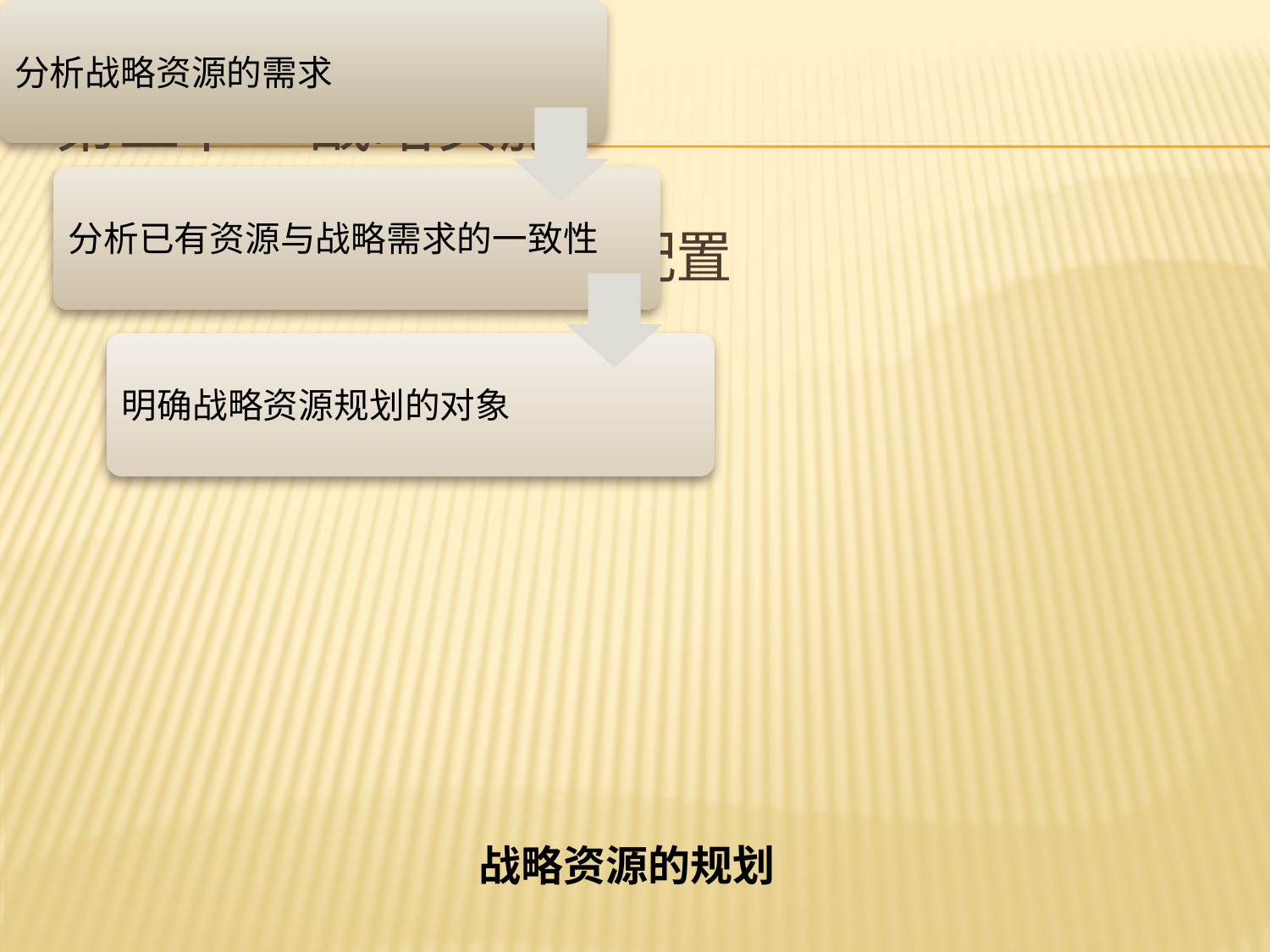

# 第三节　战略实施
二、战略资源的规划和配置

分析战略资源的需求
分析已有资源与战略需求的一致性
明确战略资源规划的对象

战略资源的规划